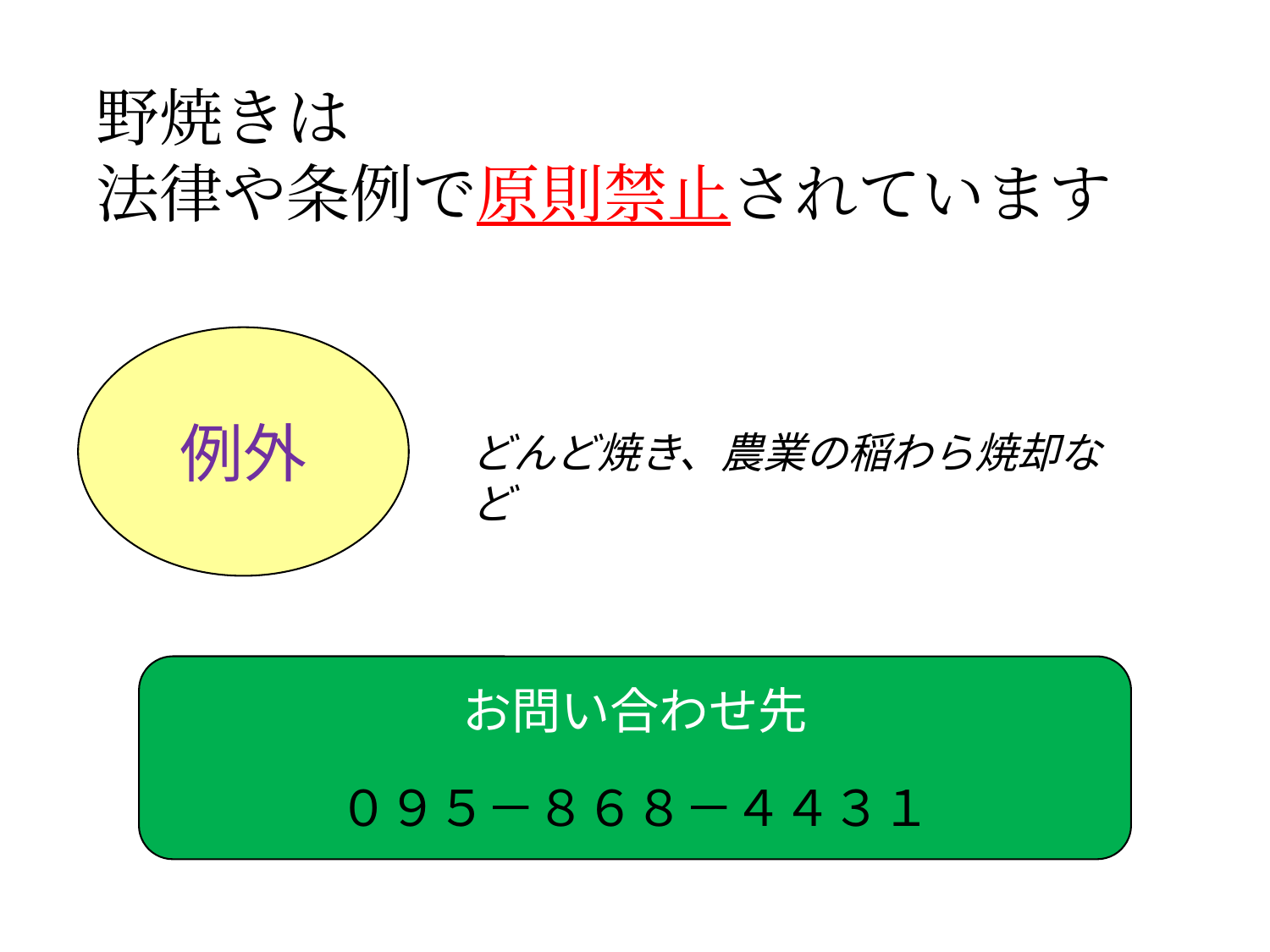

野焼きは
法律や条例で原則禁止されています
例外
どんど焼き、農業の稲わら焼却など
お問い合わせ先

０９５－８６８－４４３１